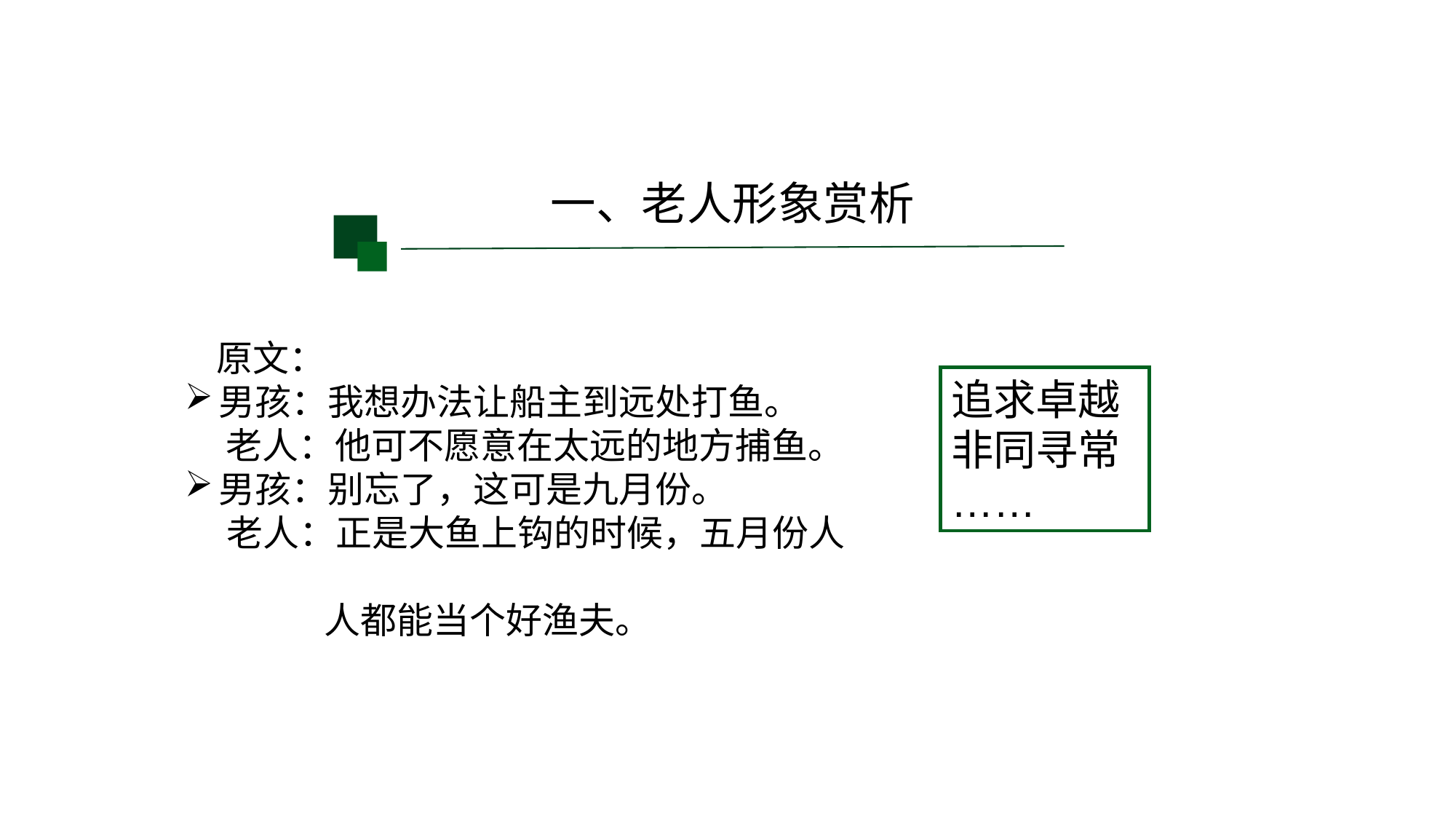

一、老人形象赏析

原文：
男孩：我想办法让船主到远处打鱼。
    老人：他可不愿意在太远的地方捕鱼。
男孩：别忘了，这可是九月份。
    老人：正是大鱼上钩的时候，五月份人
                人都能当个好渔夫。
追求卓越
非同寻常
……